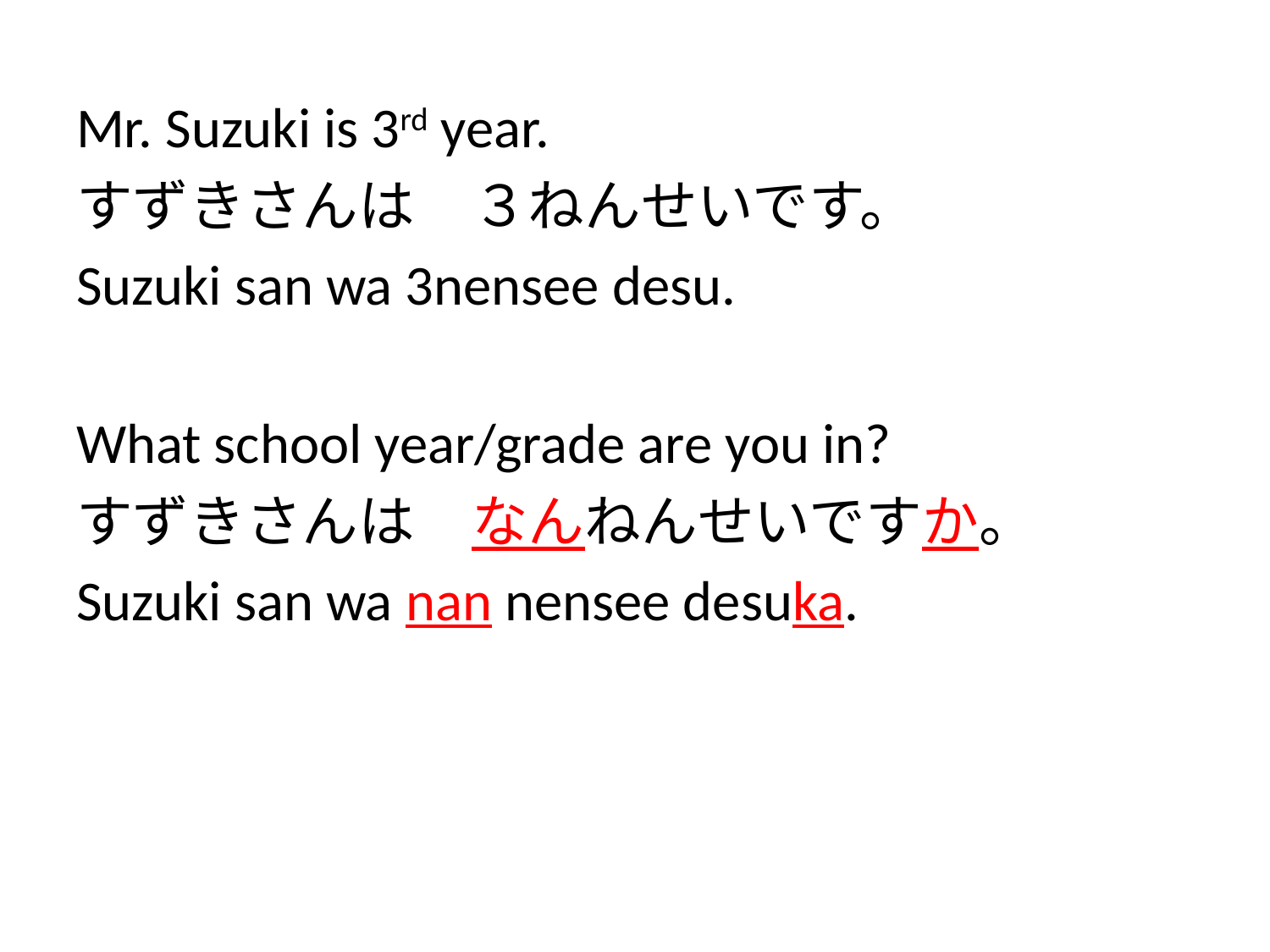

#
Mr. Suzuki is 3rd year.
すずきさんは　３ねんせいです。
Suzuki san wa 3nensee desu.

What school year/grade are you in?
すずきさんは　なんねんせいですか。
Suzuki san wa nan nensee desuka.